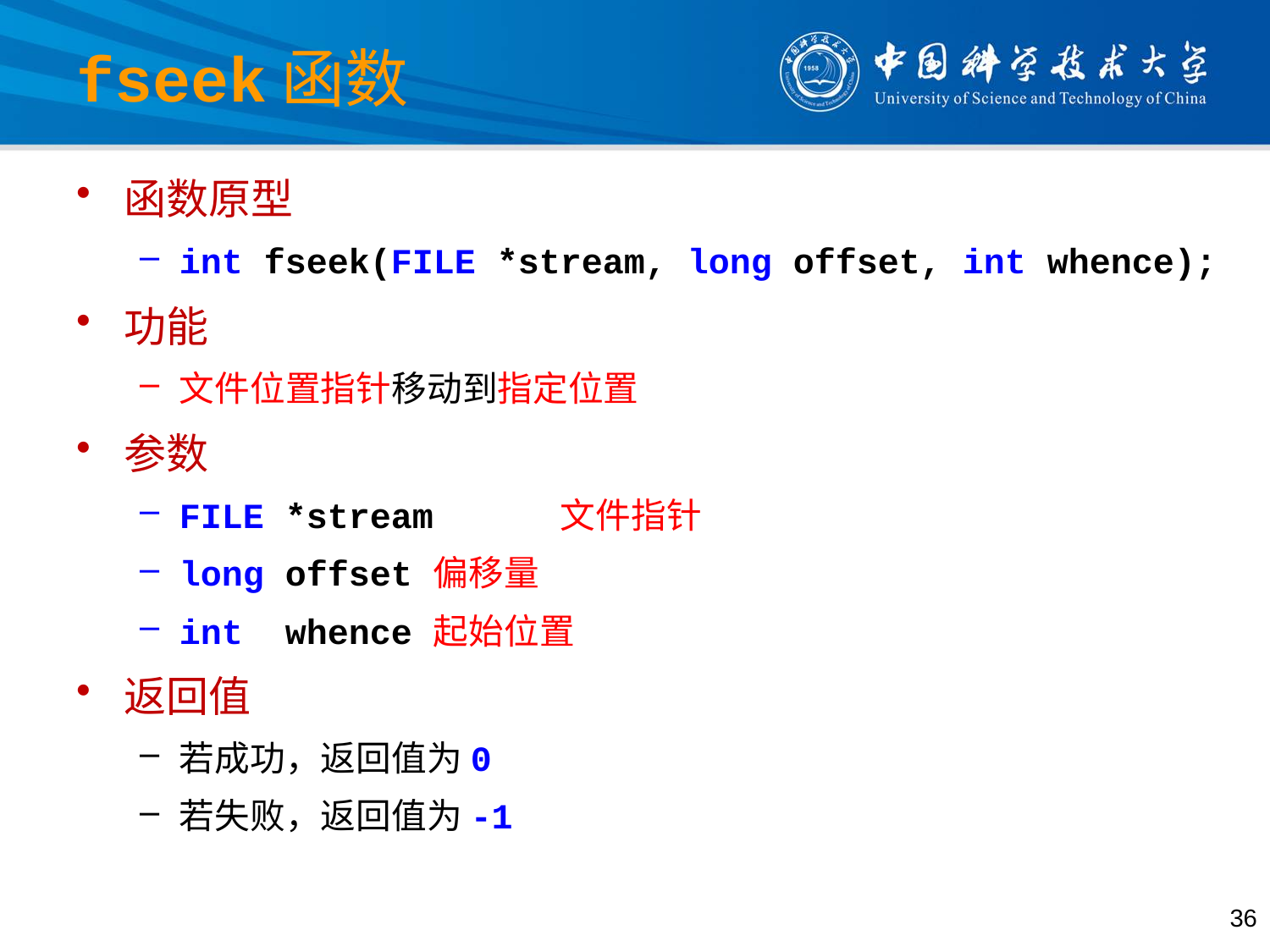

# fseek函数
函数原型
int fseek(FILE *stream, long offset, int whence);
功能
文件位置指针移动到指定位置
参数
FILE *stream	文件指针
long offset	偏移量
int  whence	起始位置
返回值
若成功，返回值为0
若失败，返回值为-1
36